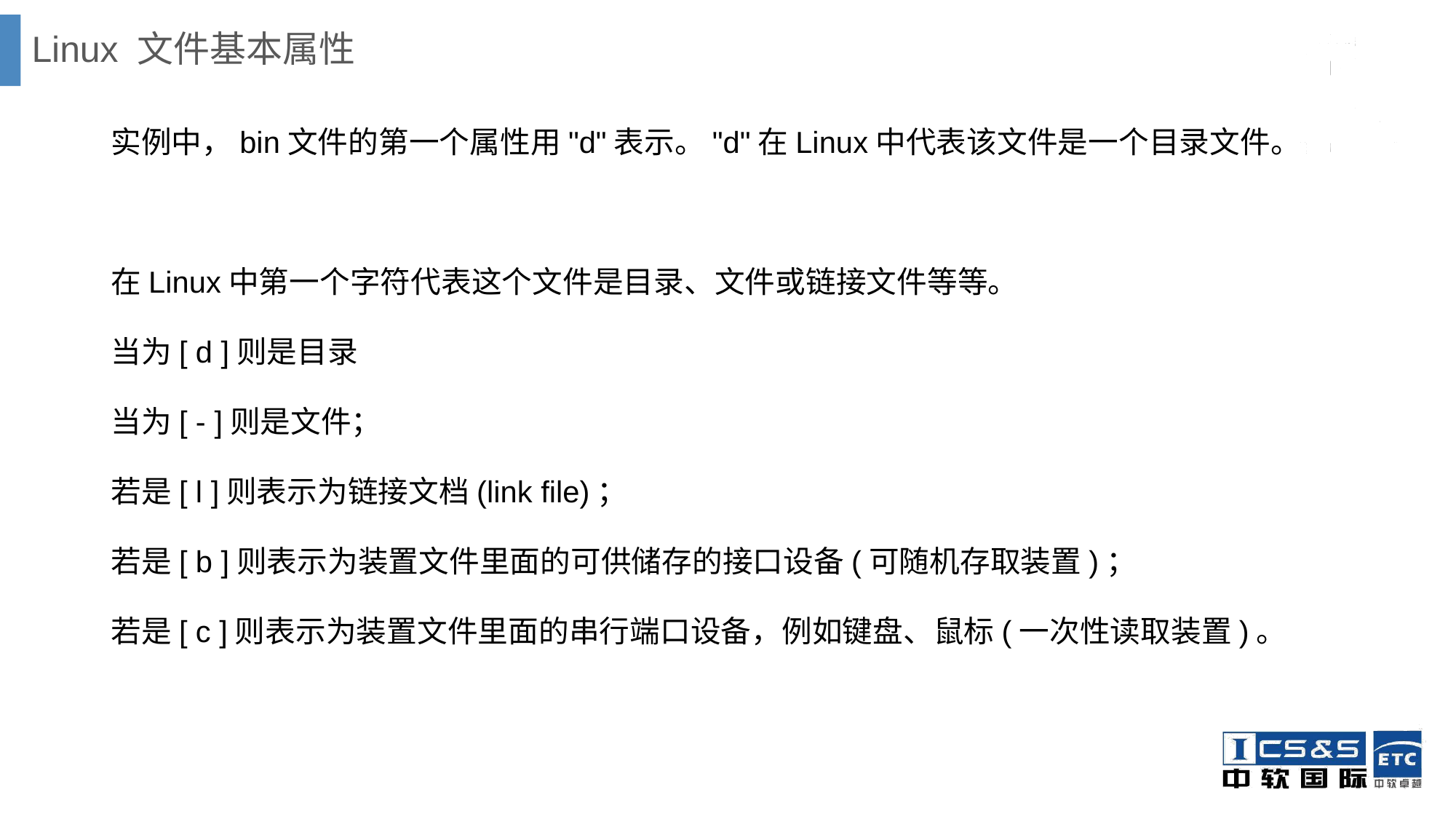

# Linux 文件基本属性
实例中，bin文件的第一个属性用"d"表示。"d"在Linux中代表该文件是一个目录文件。

在Linux中第一个字符代表这个文件是目录、文件或链接文件等等。
当为[ d ]则是目录
当为[ - ]则是文件；
若是[ l ]则表示为链接文档(link file)；
若是[ b ]则表示为装置文件里面的可供储存的接口设备(可随机存取装置)；
若是[ c ]则表示为装置文件里面的串行端口设备，例如键盘、鼠标(一次性读取装置)。